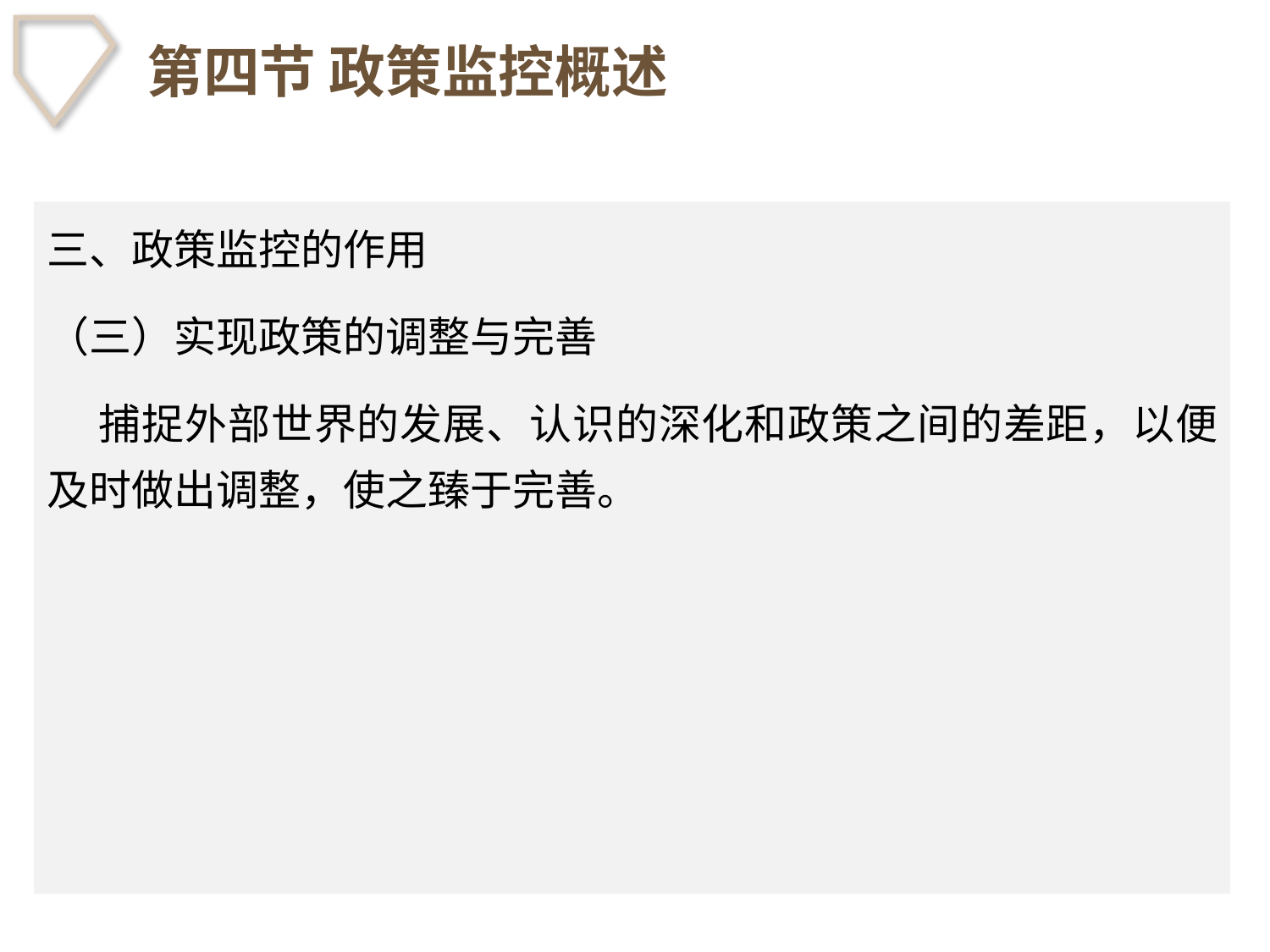

# 第四节 政策监控概述
三、政策监控的作用
（三）实现政策的调整与完善
    捕捉外部世界的发展、认识的深化和政策之间的差距，以便及时做出调整，使之臻于完善。